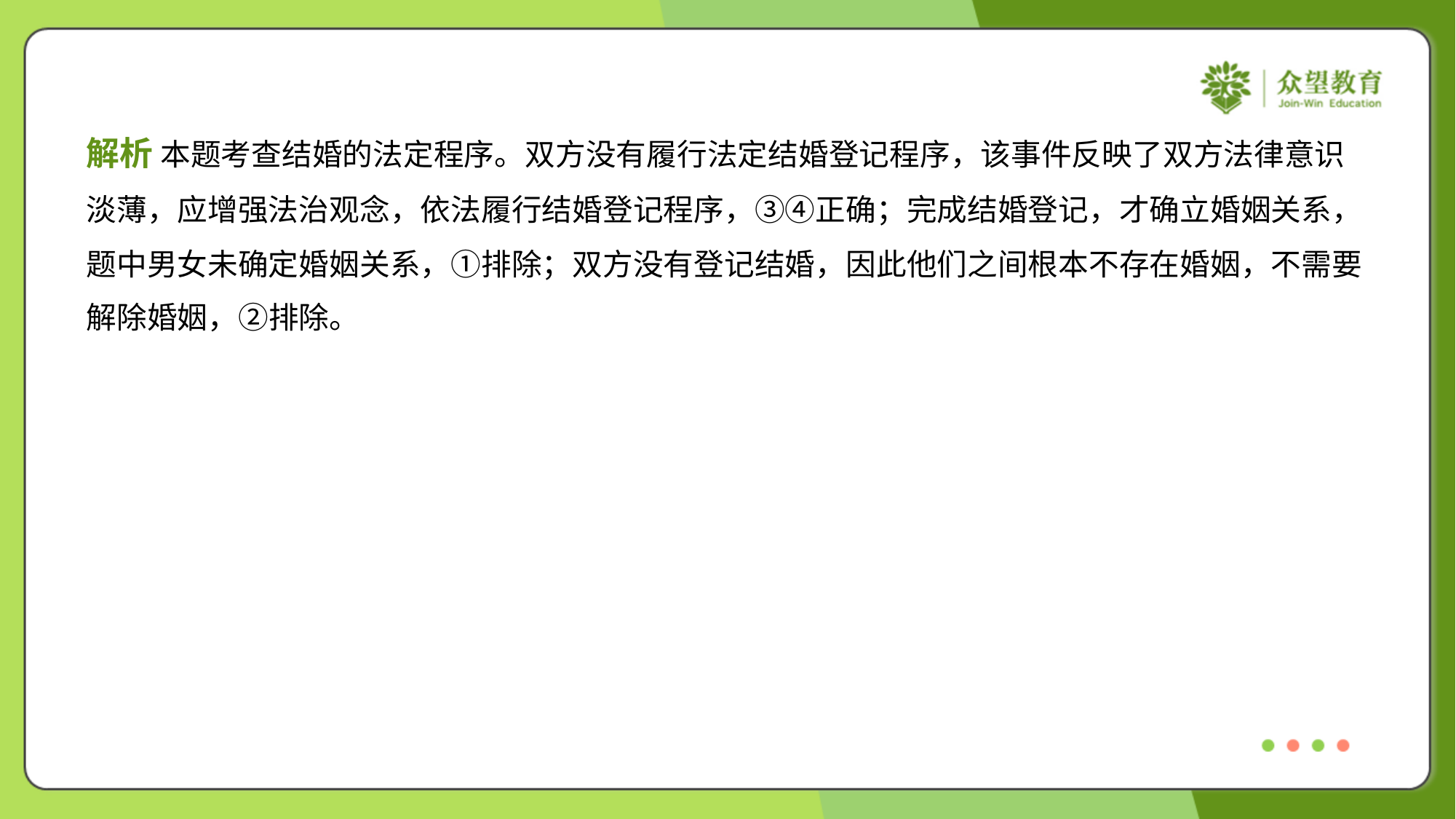

解析 本题考查结婚的法定程序。双方没有履行法定结婚登记程序，该事件反映了双方法律意识
淡薄，应增强法治观念，依法履行结婚登记程序，③④正确；完成结婚登记，才确立婚姻关系，
题中男女未确定婚姻关系，①排除；双方没有登记结婚，因此他们之间根本不存在婚姻，不需要
解除婚姻，②排除。